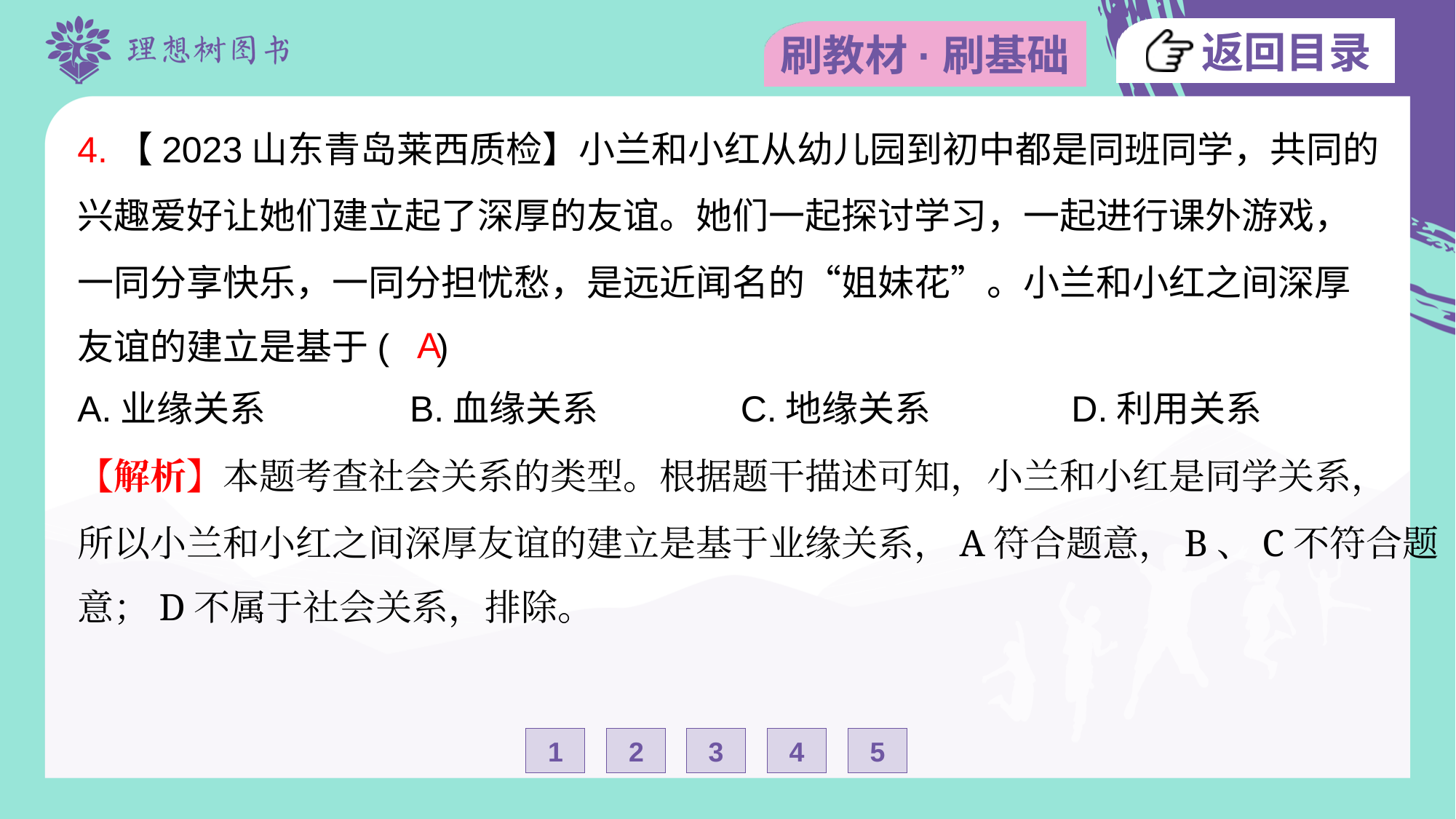

4.【2023山东青岛莱西质检】小兰和小红从幼儿园到初中都是同班同学，共同的
兴趣爱好让她们建立起了深厚的友谊。她们一起探讨学习，一起进行课外游戏，
一同分享快乐，一同分担忧愁，是远近闻名的“姐妹花”。小兰和小红之间深厚
友谊的建立是基于(     )
A
A.业缘关系	B.血缘关系	C.地缘关系	D.利用关系
【解析】本题考查社会关系的类型。根据题干描述可知，小兰和小红是同学关系，
所以小兰和小红之间深厚友谊的建立是基于业缘关系，A符合题意，B、C不符合题
意；D不属于社会关系，排除。